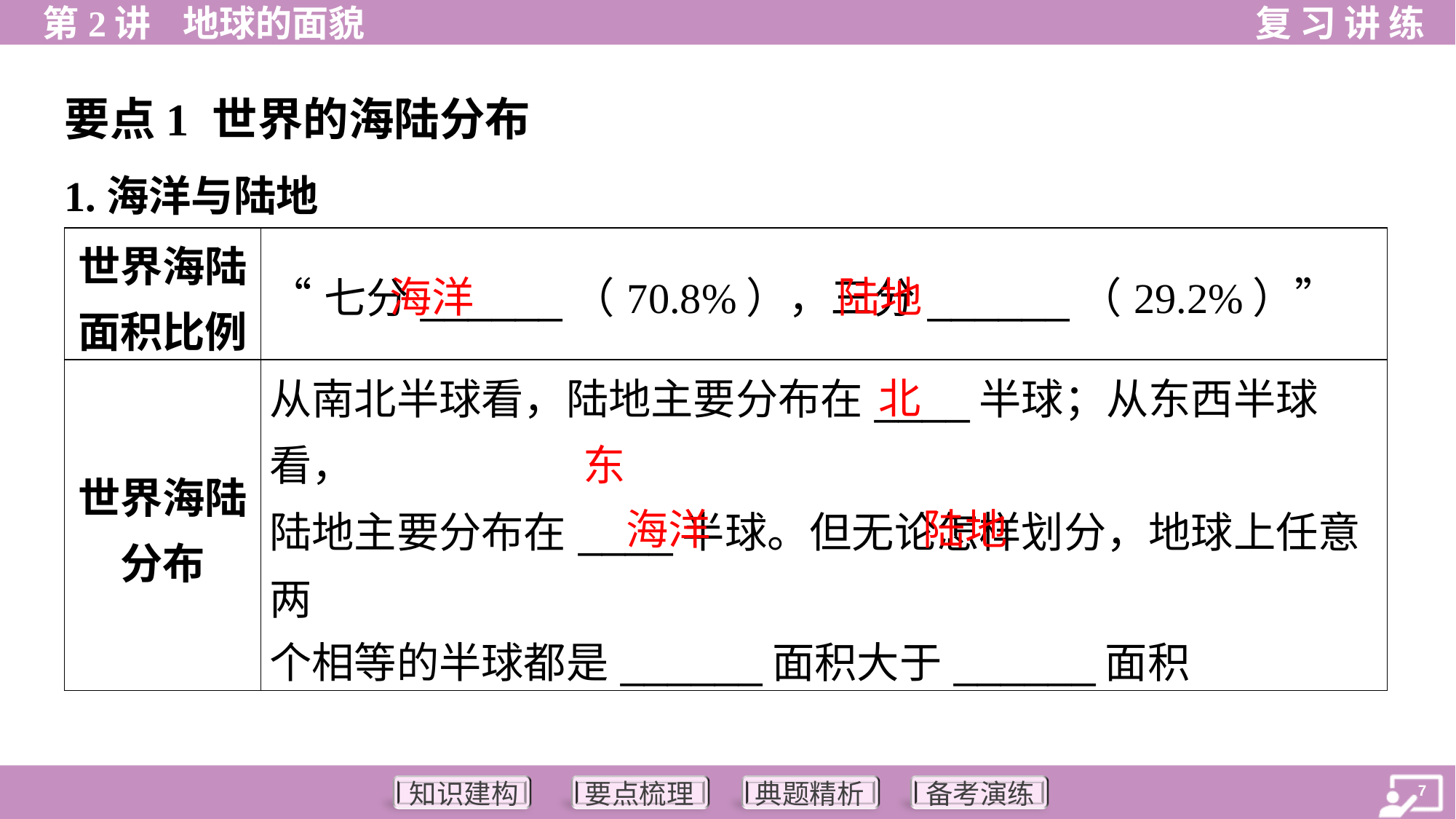

要点1 世界的海陆分布
1.海洋与陆地
| 世界海陆 面积比例 | “七分\_\_\_\_\_\_（70.8%），三分\_\_\_\_\_\_（29.2%）” |
| --- | --- |
| 世界海陆 分布 | 从南北半球看，陆地主要分布在\_\_\_\_半球；从东西半球看， 陆地主要分布在\_\_\_\_半球。但无论怎样划分，地球上任意两 个相等的半球都是\_\_\_\_\_\_面积大于\_\_\_\_\_\_面积 |
海洋
陆地
北
东
海洋
陆地